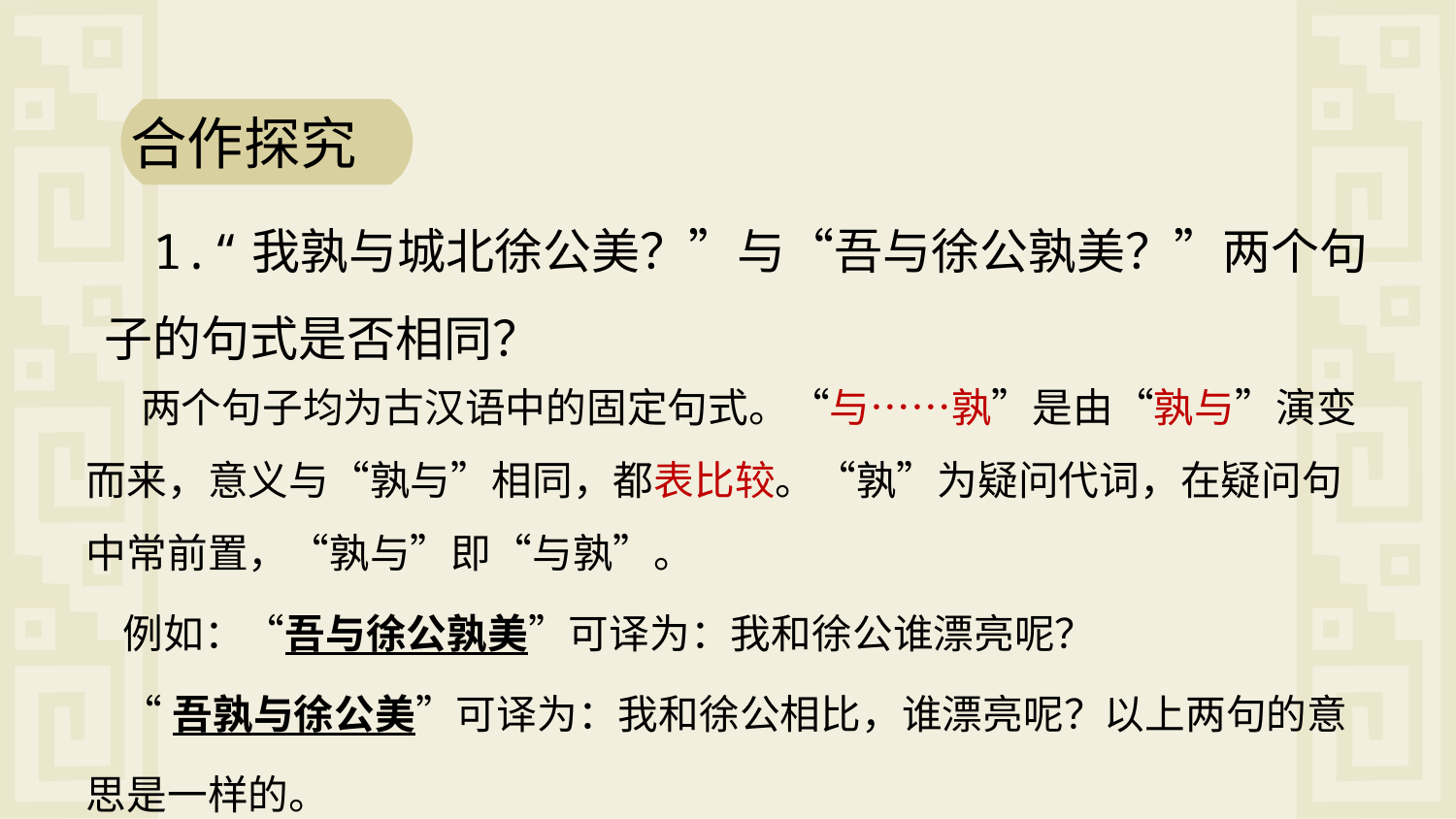

合作探究
1.“我孰与城北徐公美？”与“吾与徐公孰美？”两个句子的句式是否相同？
     两个句子均为古汉语中的固定句式。“与……孰”是由“孰与”演变而来，意义与“孰与”相同，都表比较。“孰”为疑问代词，在疑问句中常前置，“孰与”即“与孰”。
   例如：“吾与徐公孰美”可译为：我和徐公谁漂亮呢？
    “吾孰与徐公美”可译为：我和徐公相比，谁漂亮呢？以上两句的意思是一样的。